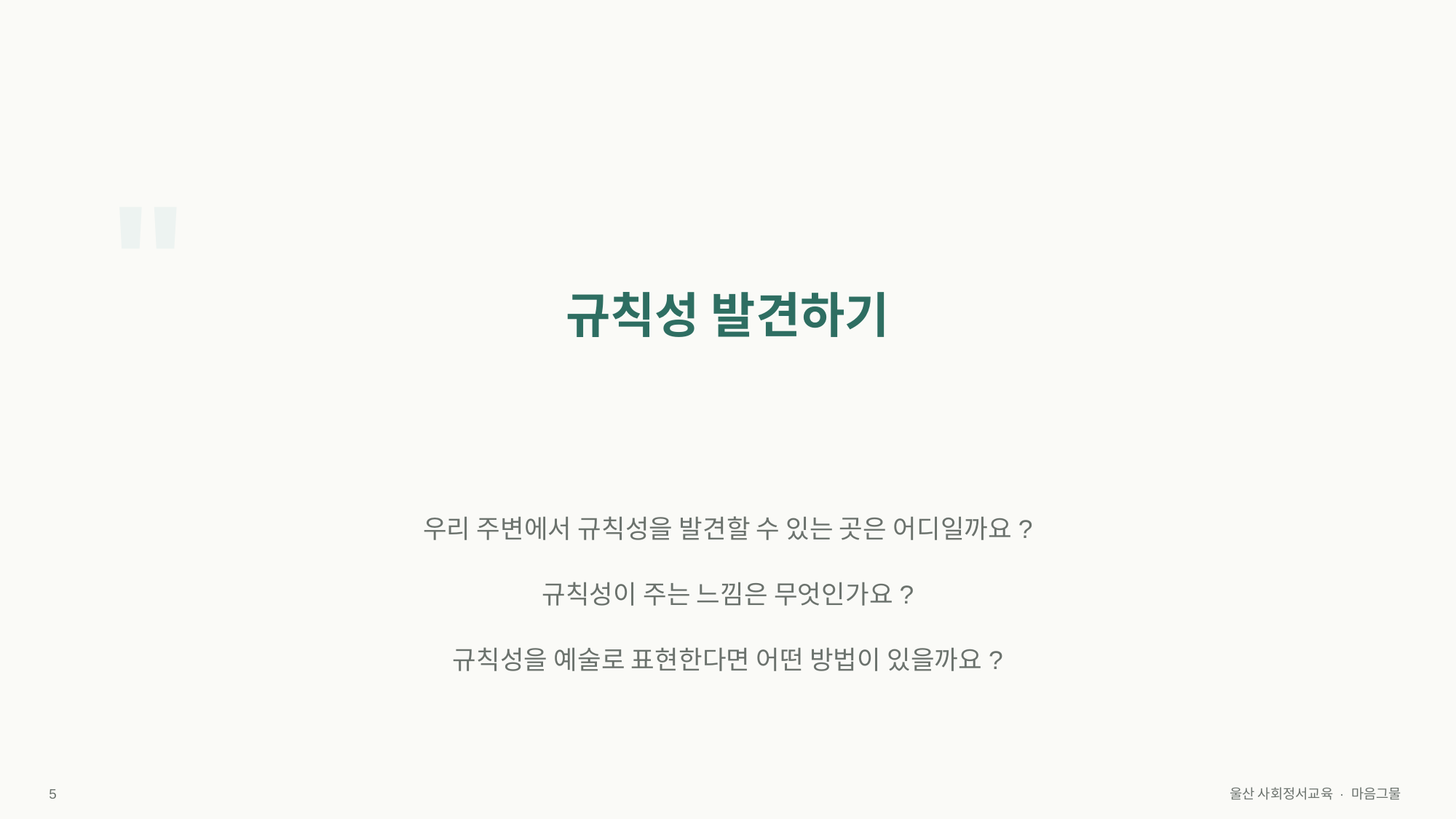

"
규칙성 발견하기
우리 주변에서 규칙성을 발견할 수 있는 곳은 어디일까요?
규칙성이 주는 느낌은 무엇인가요?
규칙성을 예술로 표현한다면 어떤 방법이 있을까요?
5
울산 사회정서교육 · 마음그물